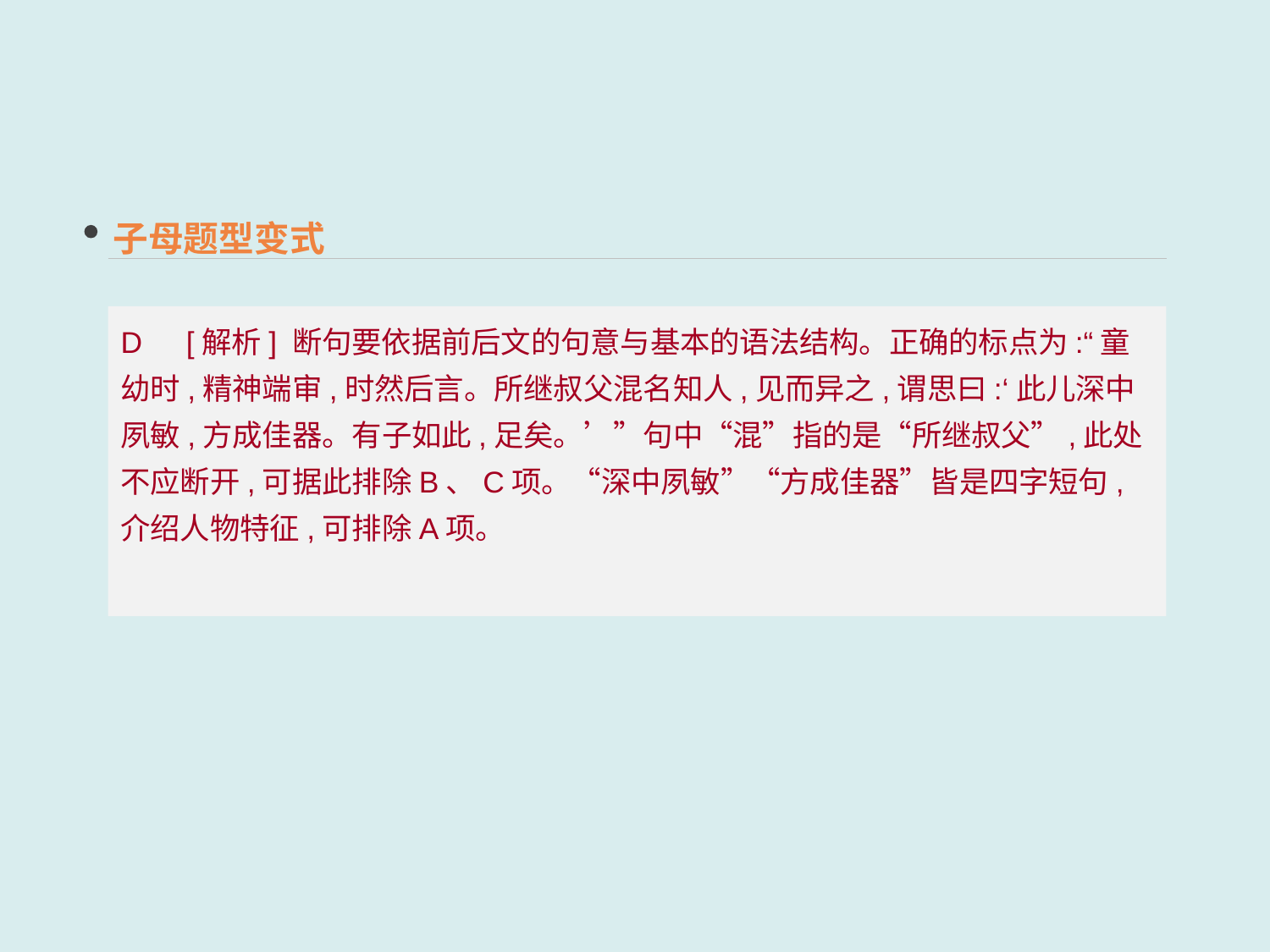

子母题型变式

D　[解析] 断句要依据前后文的句意与基本的语法结构。正确的标点为:“童幼时,精神端审,时然后言。所继叔父混名知人,见而异之,谓思曰:‘此儿深中夙敏,方成佳器。有子如此,足矣。’”句中“混”指的是“所继叔父”,此处不应断开,可据此排除B、C项。“深中夙敏”“方成佳器”皆是四字短句,介绍人物特征,可排除A项。